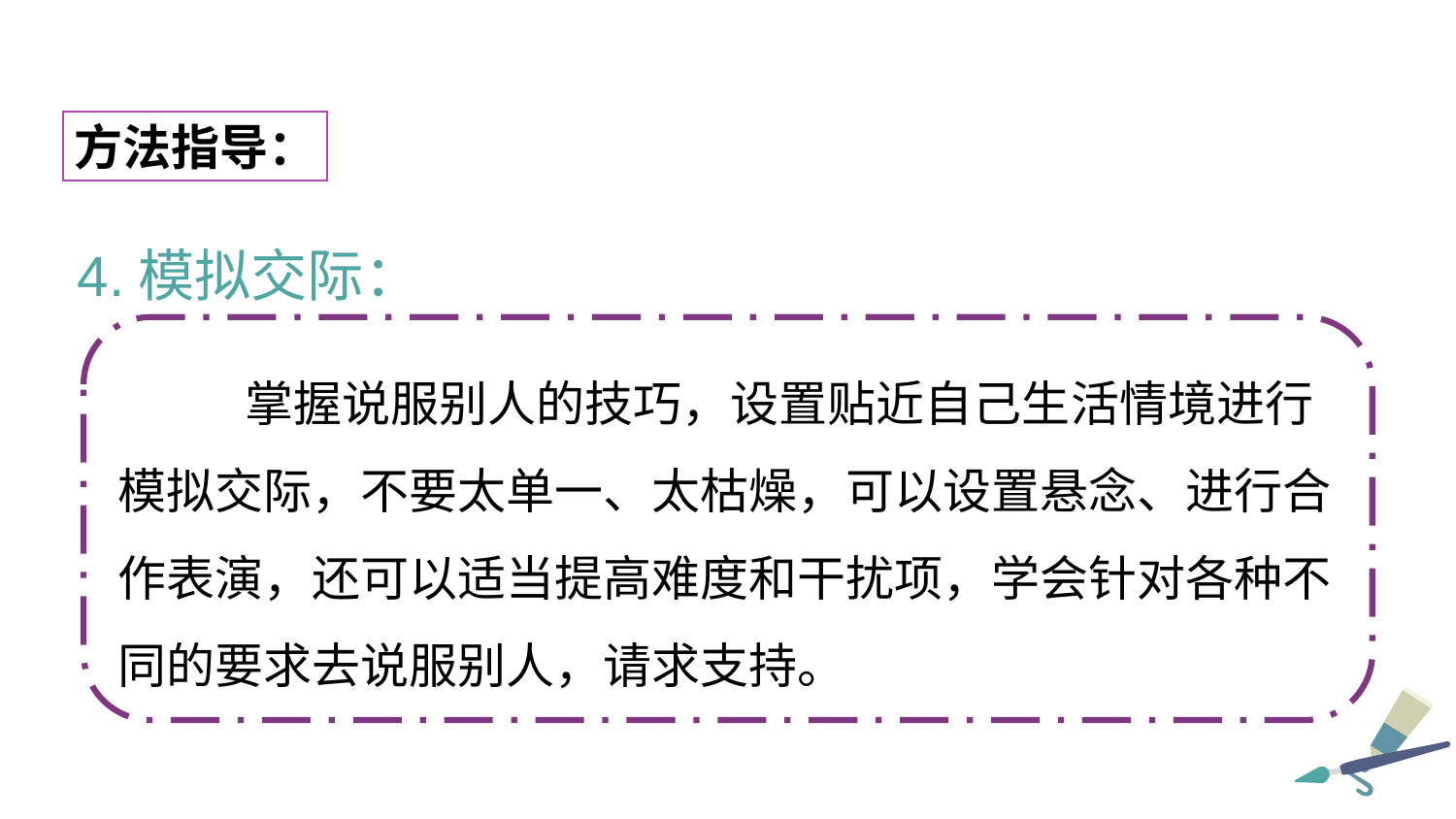

方法指导：
4.模拟交际：
掌握说服别人的技巧，设置贴近自己生活情境进行模拟交际，不要太单一、太枯燥，可以设置悬念、进行合作表演，还可以适当提高难度和干扰项，学会针对各种不同的要求去说服别人，请求支持。